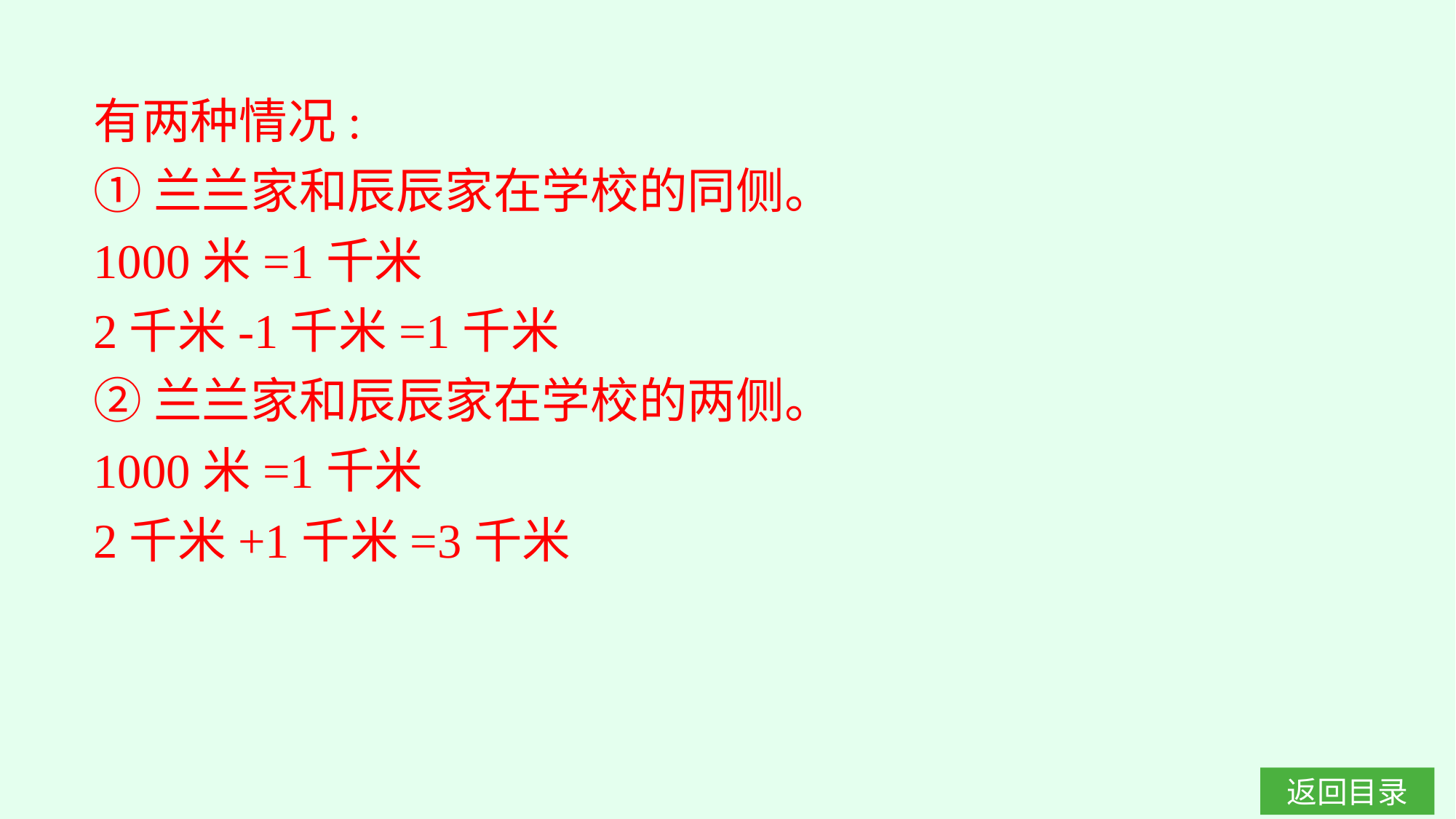

有两种情况:
①兰兰家和辰辰家在学校的同侧。
1000米=1千米
2千米-1千米=1千米
②兰兰家和辰辰家在学校的两侧。
1000米=1千米
2千米+1千米=3千米